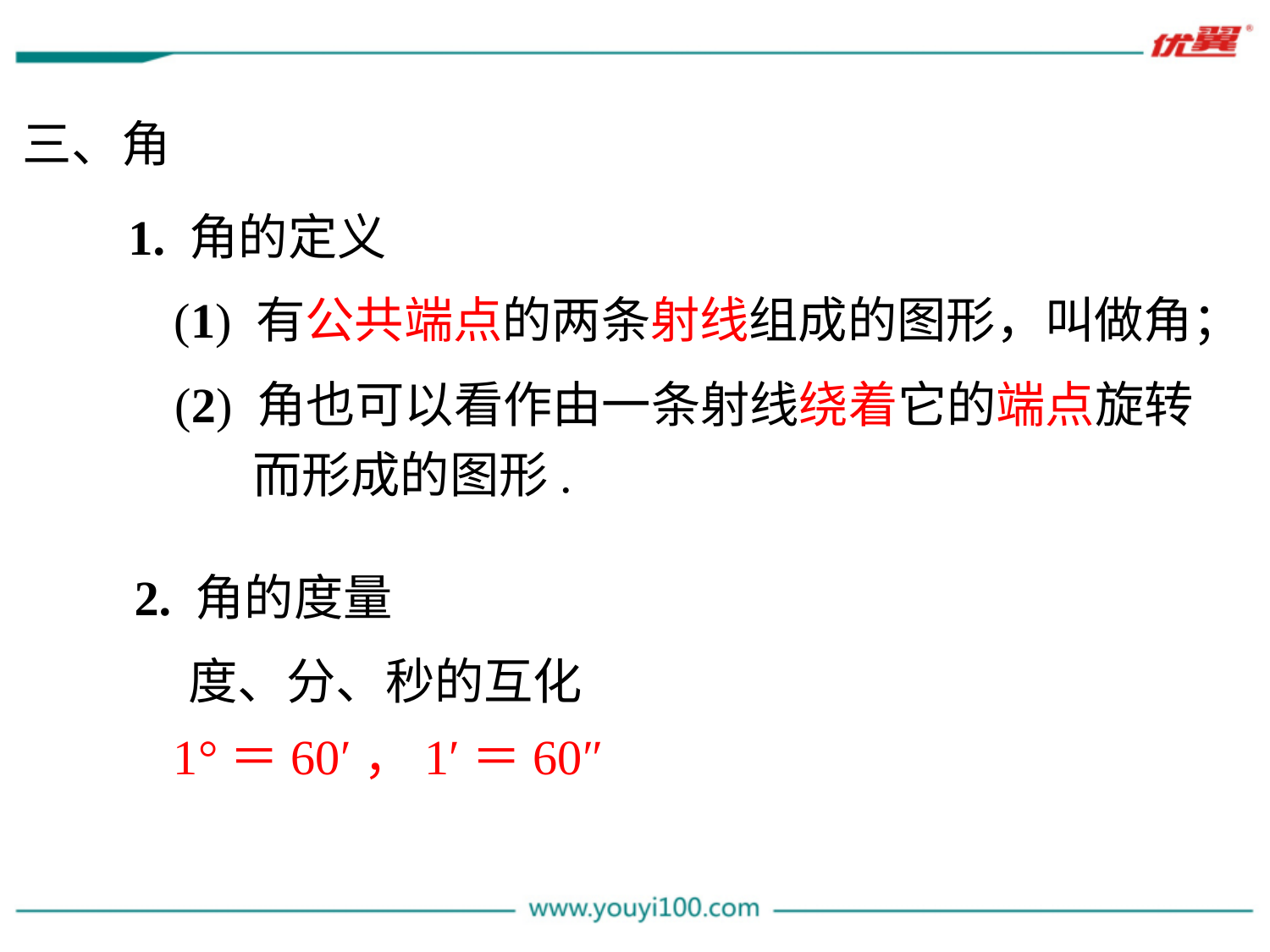

三、角
1. 角的定义
(1) 有公共端点的两条射线组成的图形，叫做角；
(2) 角也可以看作由一条射线绕着它的端点旋转
      而形成的图形.
2. 角的度量
度、分、秒的互化
1°＝60′，1′＝60″